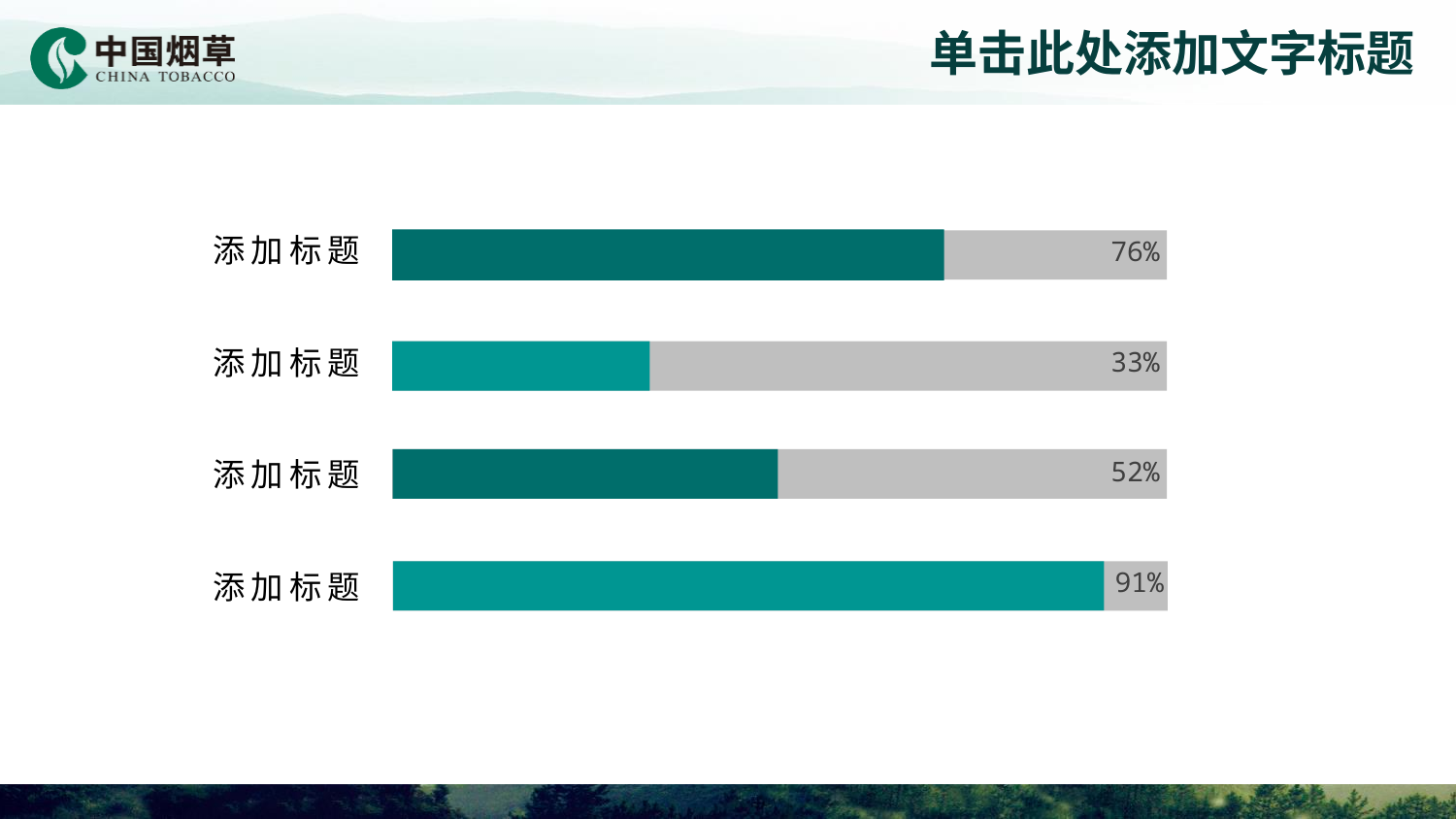

添加标题
76%

添加标题
33%

添加标题
52%

91%

添加标题